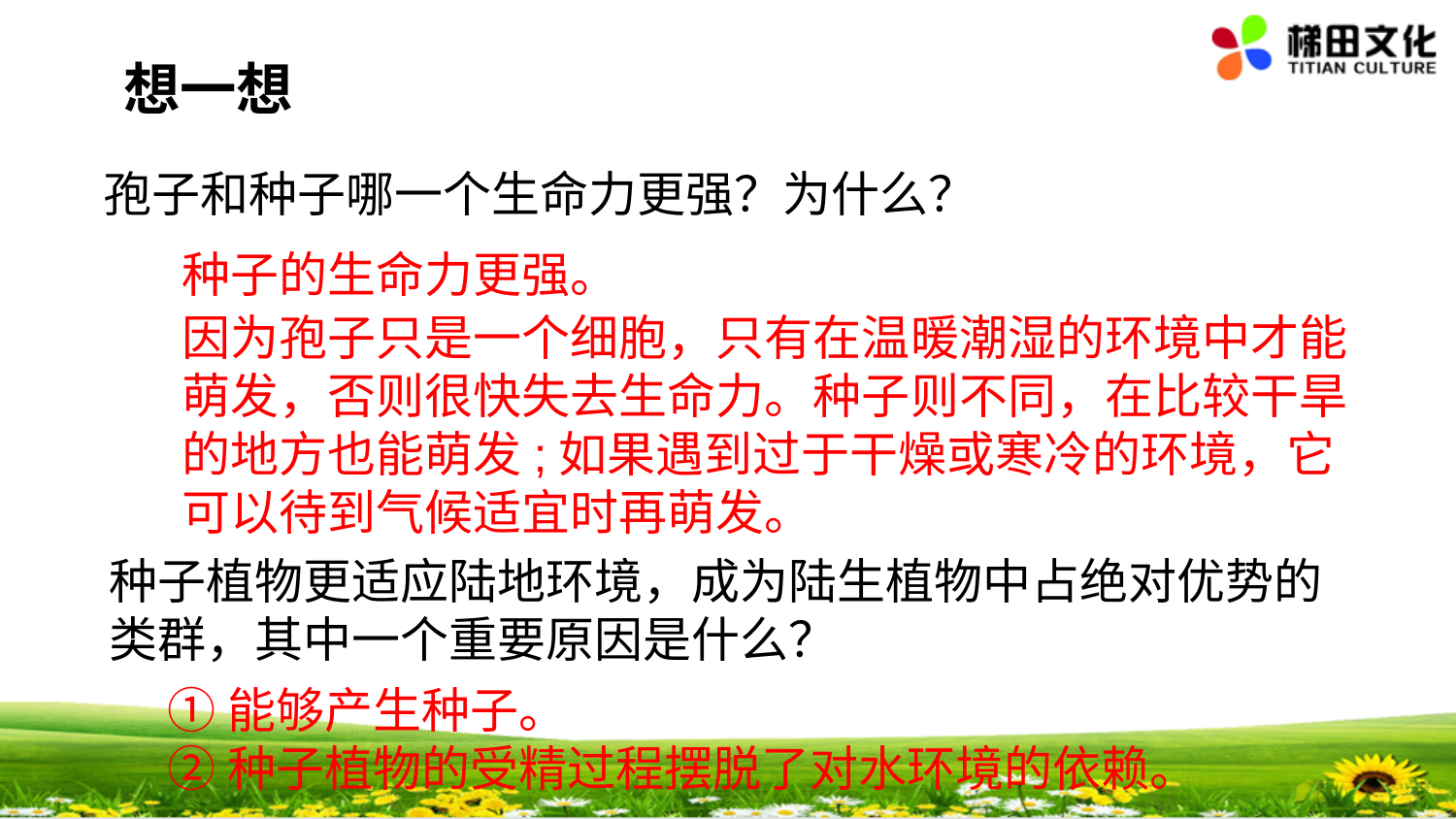

想一想
孢子和种子哪一个生命力更强？为什么？
种子的生命力更强。
因为孢子只是一个细胞，只有在温暖潮湿的环境中才能萌发，否则很快失去生命力。种子则不同，在比较干旱的地方也能萌发;如果遇到过于干燥或寒冷的环境，它可以待到气候适宜时再萌发。
种子植物更适应陆地环境，成为陆生植物中占绝对优势的类群，其中一个重要原因是什么？
①能够产生种子。
②种子植物的受精过程摆脱了对水环境的依赖。